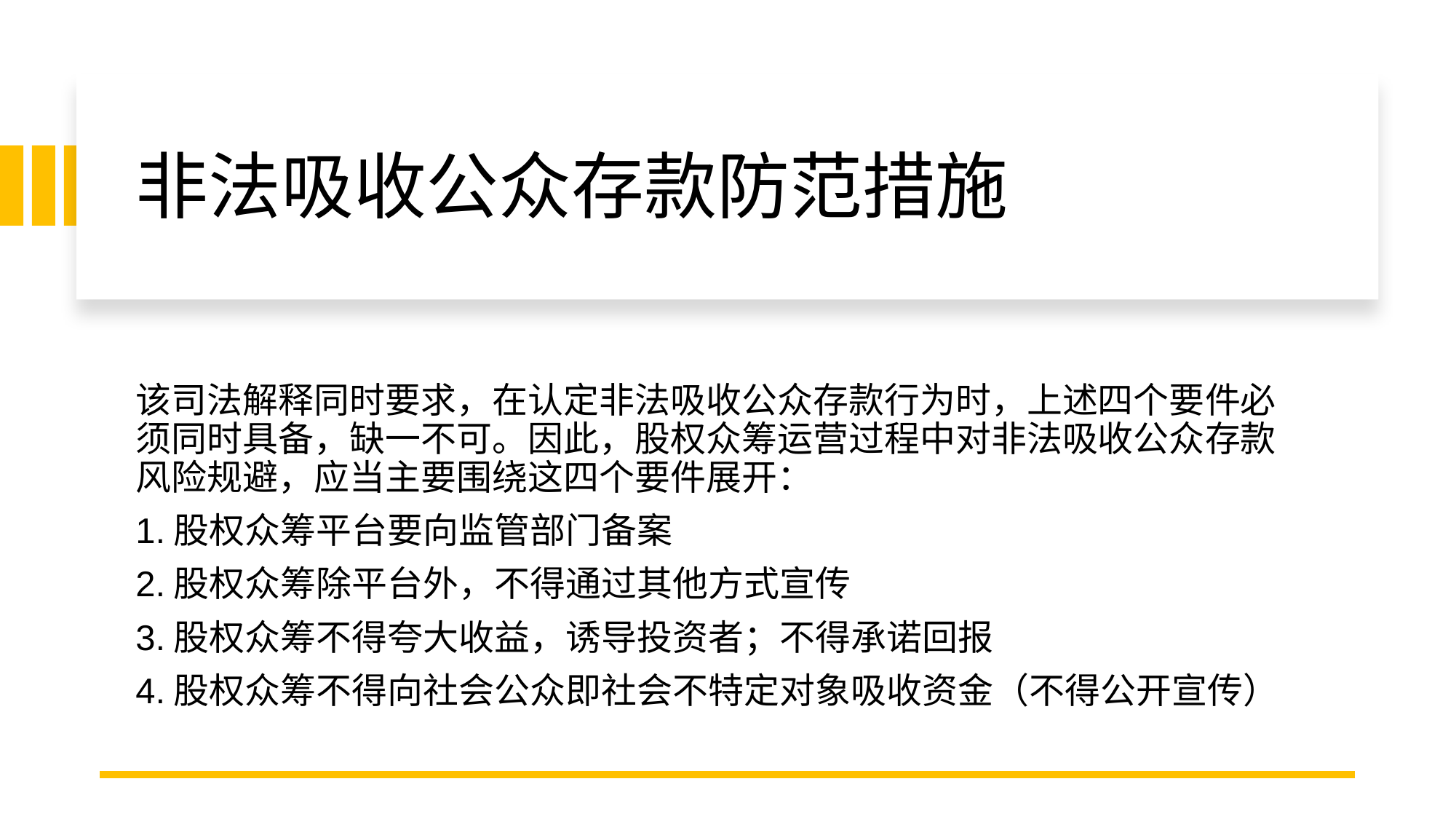

# 非法吸收公众存款防范措施

该司法解释同时要求，在认定非法吸收公众存款行为时，上述四个要件必须同时具备，缺一不可。因此，股权众筹运营过程中对非法吸收公众存款风险规避，应当主要围绕这四个要件展开：
1.股权众筹平台要向监管部门备案
2.股权众筹除平台外，不得通过其他方式宣传
3.股权众筹不得夸大收益，诱导投资者；不得承诺回报
4.股权众筹不得向社会公众即社会不特定对象吸收资金（不得公开宣传）